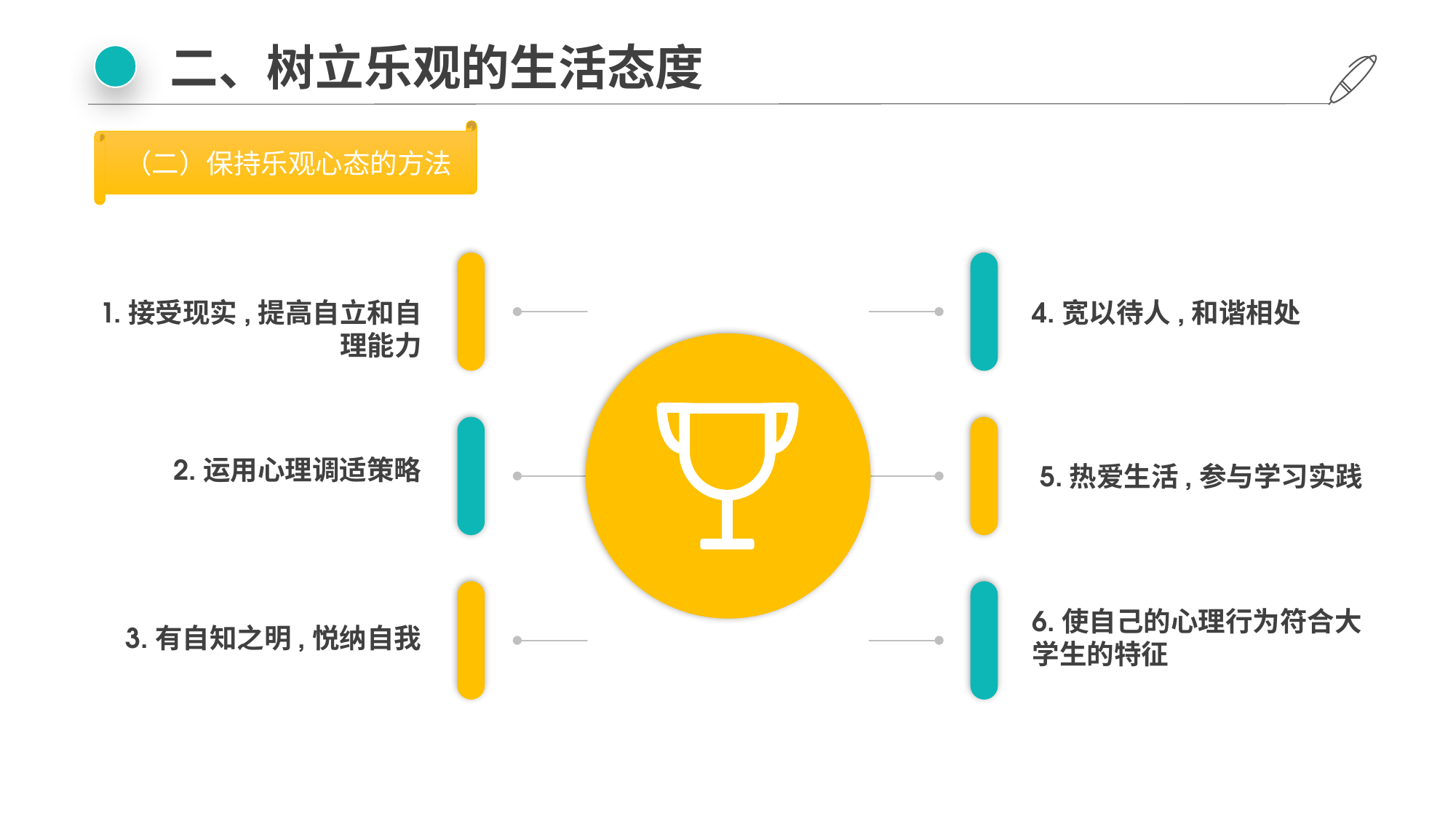

二、树立乐观的生活态度

（二）保持乐观心态的方法

1.接受现实,提高自立和自理能力
4.宽以待人,和谐相处

2.运用心理调适策略
5.热爱生活,参与学习实践

6.使自己的心理行为符合大学生的特征
3.有自知之明,悦纳自我